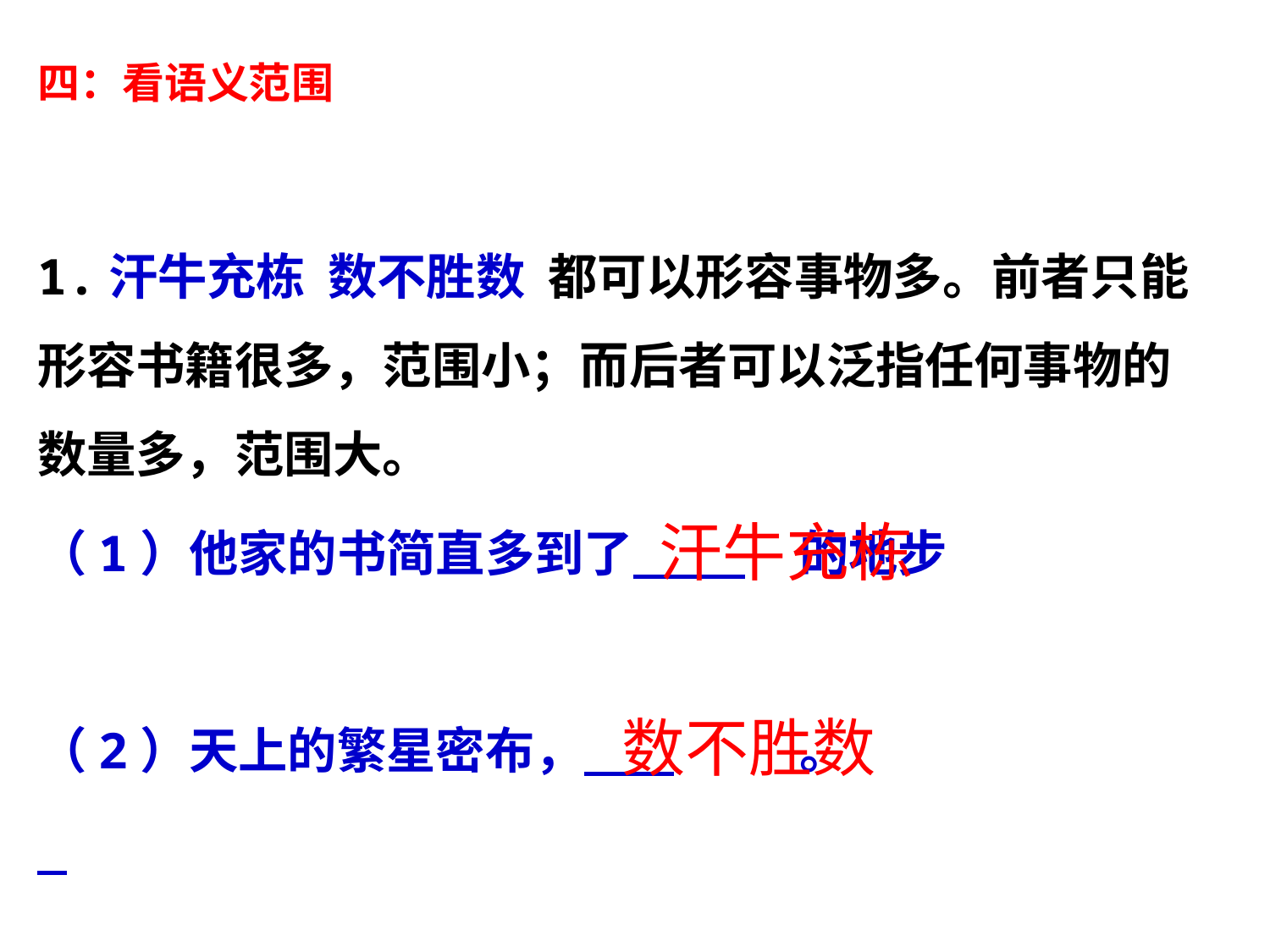

四：看语义范围

1.汗牛充栋  数不胜数  都可以形容事物多。前者只能形容书籍很多，范围小；而后者可以泛指任何事物的数量多，范围大。
（1）他家的书简直多到了          	的地步

（2）天上的繁星密布，        	。

汗牛充栋
数不胜数